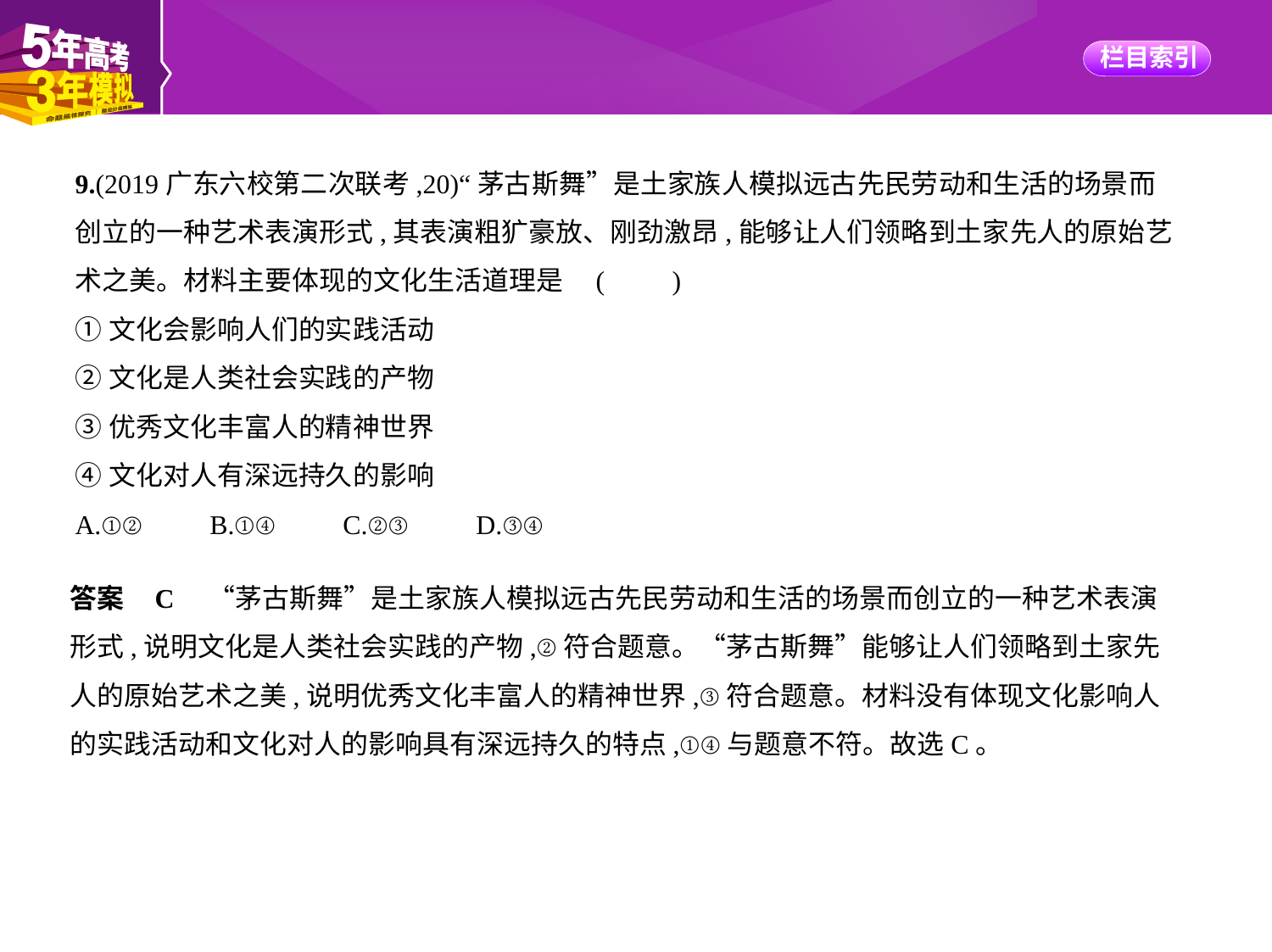

9.(2019广东六校第二次联考,20)“茅古斯舞”是土家族人模拟远古先民劳动和生活的场景而
创立的一种艺术表演形式,其表演粗犷豪放、刚劲激昂,能够让人们领略到土家先人的原始艺
术之美。材料主要体现的文化生活道理是 (　　)
①文化会影响人们的实践活动
②文化是人类社会实践的产物
③优秀文化丰富人的精神世界
④文化对人有深远持久的影响
A.①②　　B.①④　　C.②③　　D.③④
答案    C　“茅古斯舞”是土家族人模拟远古先民劳动和生活的场景而创立的一种艺术表演
形式,说明文化是人类社会实践的产物,②符合题意。“茅古斯舞”能够让人们领略到土家先
人的原始艺术之美,说明优秀文化丰富人的精神世界,③符合题意。材料没有体现文化影响人
的实践活动和文化对人的影响具有深远持久的特点,①④与题意不符。故选C。